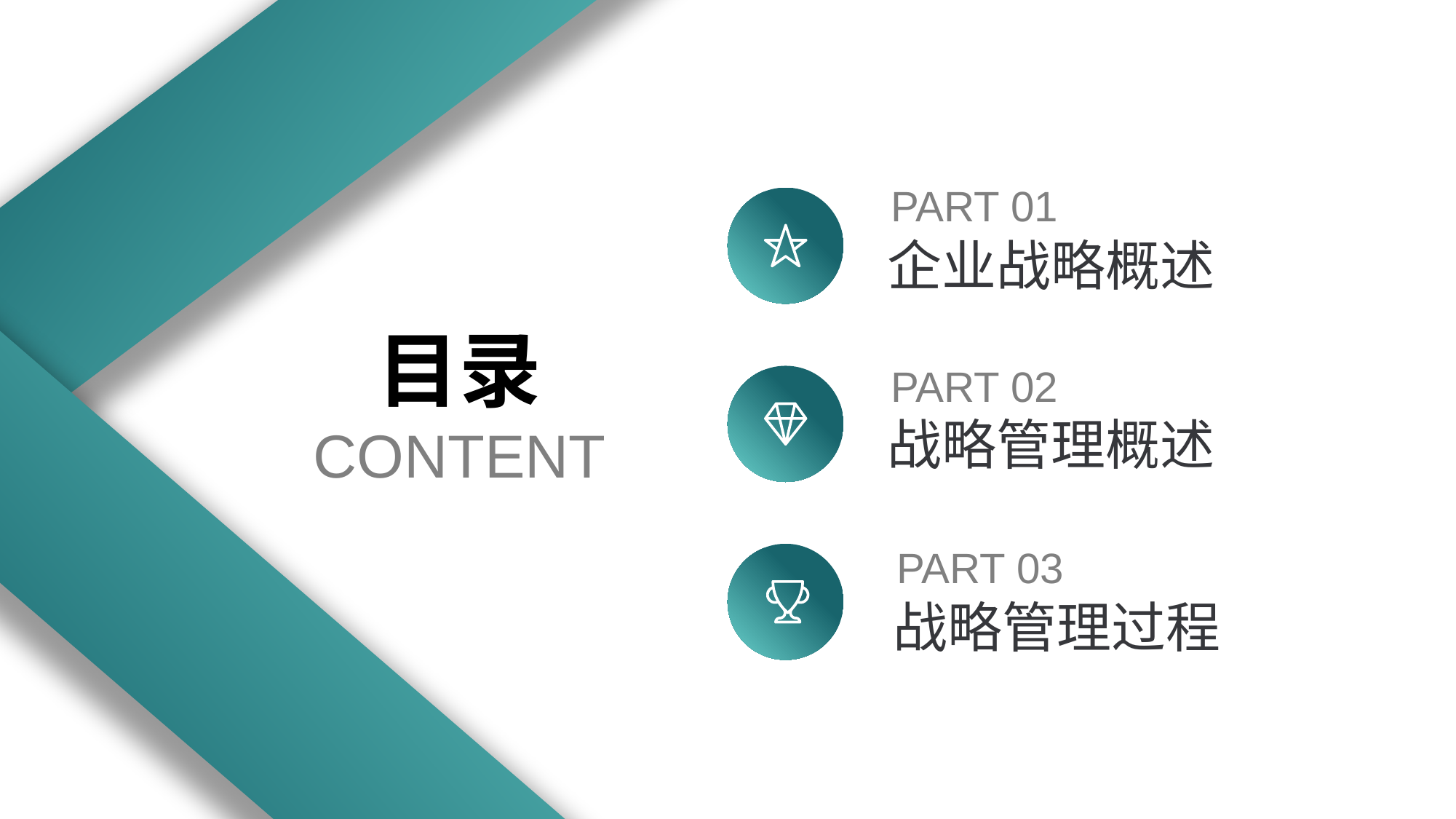

PART 01

企业战略概述
目录
CONTENT
PART 02

战略管理概述
PART 03

战略管理过程